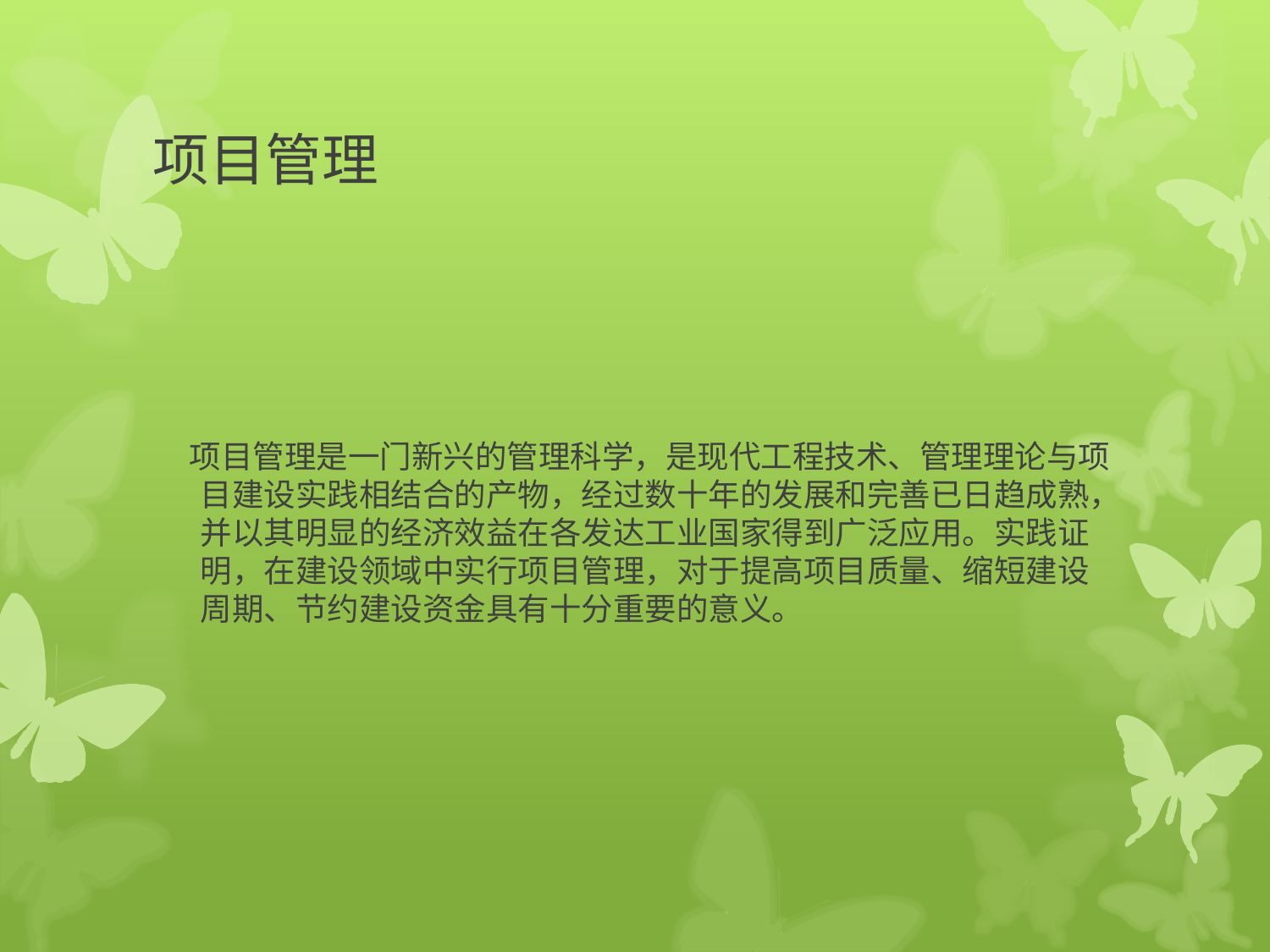

# 项目管理
    项目管理是一门新兴的管理科学，是现代工程技术、管理理论与项目建设实践相结合的产物，经过数十年的发展和完善已日趋成熟，并以其明显的经济效益在各发达工业国家得到广泛应用。实践证明，在建设领域中实行项目管理，对于提高项目质量、缩短建设周期、节约建设资金具有十分重要的意义。